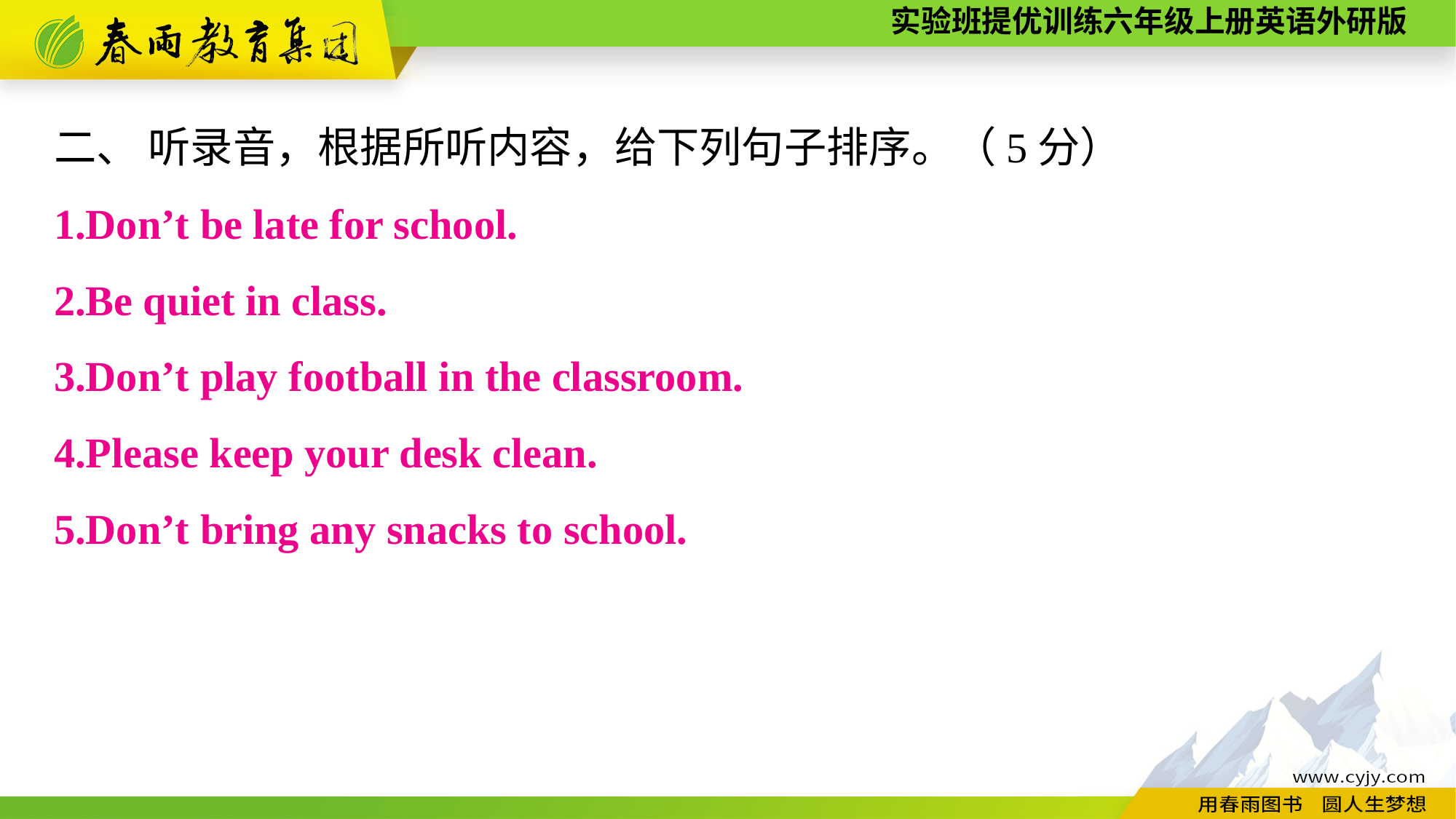

二、 听录音，根据所听内容，给下列句子排序。（5分）
1.Don’t be late for school.
2.Be quiet in class.
3.Don’t play football in the classroom.
4.Please keep your desk clean.
5.Don’t bring any snacks to school.